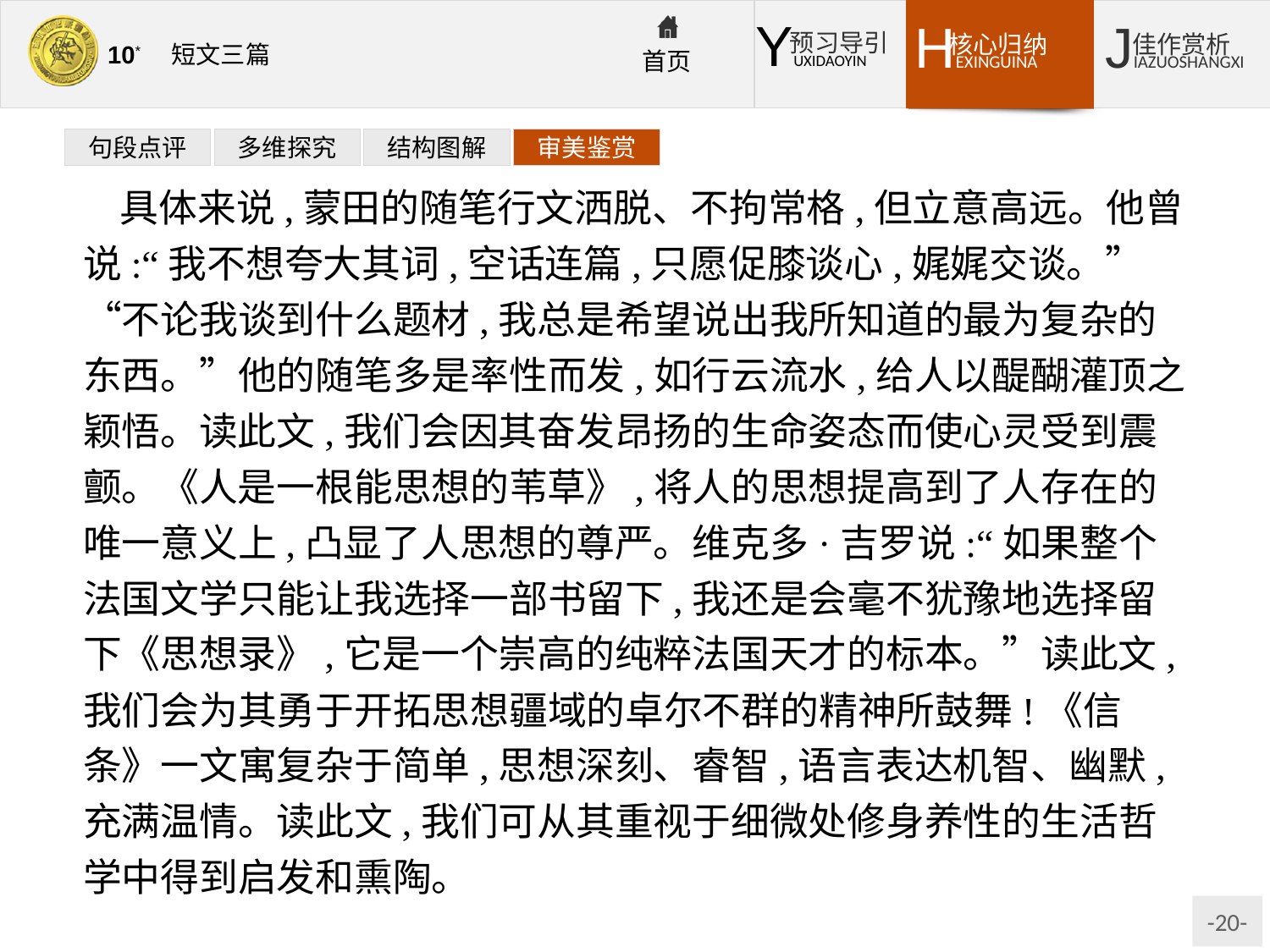

句段点评
多维探究
结构图解
审美鉴赏
具体来说,蒙田的随笔行文洒脱、不拘常格,但立意高远。他曾说:“我不想夸大其词,空话连篇,只愿促膝谈心,娓娓交谈。”“不论我谈到什么题材,我总是希望说出我所知道的最为复杂的东西。”他的随笔多是率性而发,如行云流水,给人以醍醐灌顶之颖悟。读此文,我们会因其奋发昂扬的生命姿态而使心灵受到震颤。《人是一根能思想的苇草》,将人的思想提高到了人存在的唯一意义上,凸显了人思想的尊严。维克多·吉罗说:“如果整个法国文学只能让我选择一部书留下,我还是会毫不犹豫地选择留下《思想录》,它是一个崇高的纯粹法国天才的标本。”读此文,我们会为其勇于开拓思想疆域的卓尔不群的精神所鼓舞!《信条》一文寓复杂于简单,思想深刻、睿智,语言表达机智、幽默,充满温情。读此文,我们可从其重视于细微处修身养性的生活哲学中得到启发和熏陶。